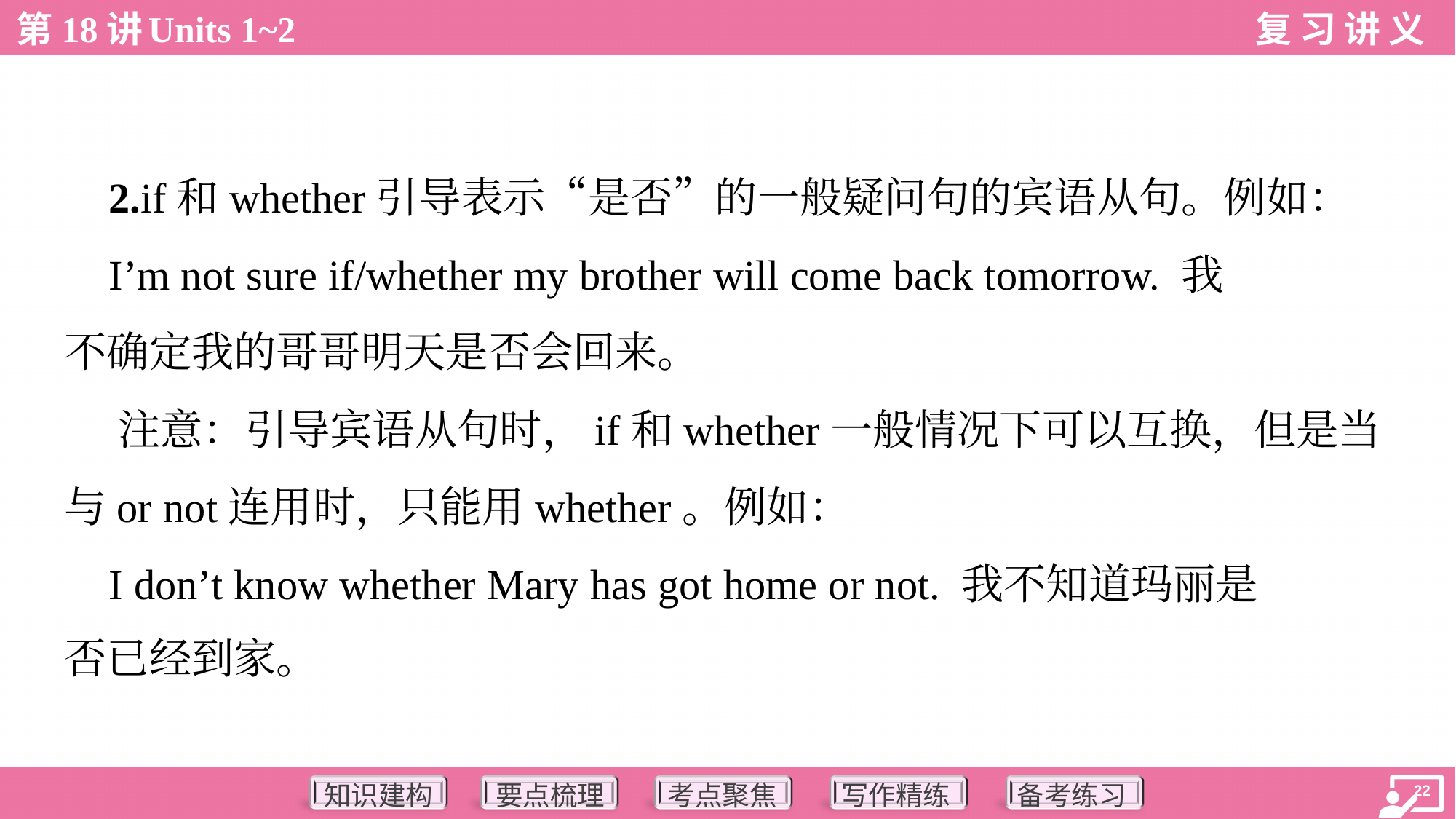

2.if和whether引导表示“是否”的一般疑问句的宾语从句。例如：
    I’m not sure if/whether my brother will come back tomorrow. 我
不确定我的哥哥明天是否会回来。
    注意：引导宾语从句时，if和whether一般情况下可以互换，但是当
与or not连用时，只能用whether。例如：
    I don’t know whether Mary has got home or not. 我不知道玛丽是
否已经到家。